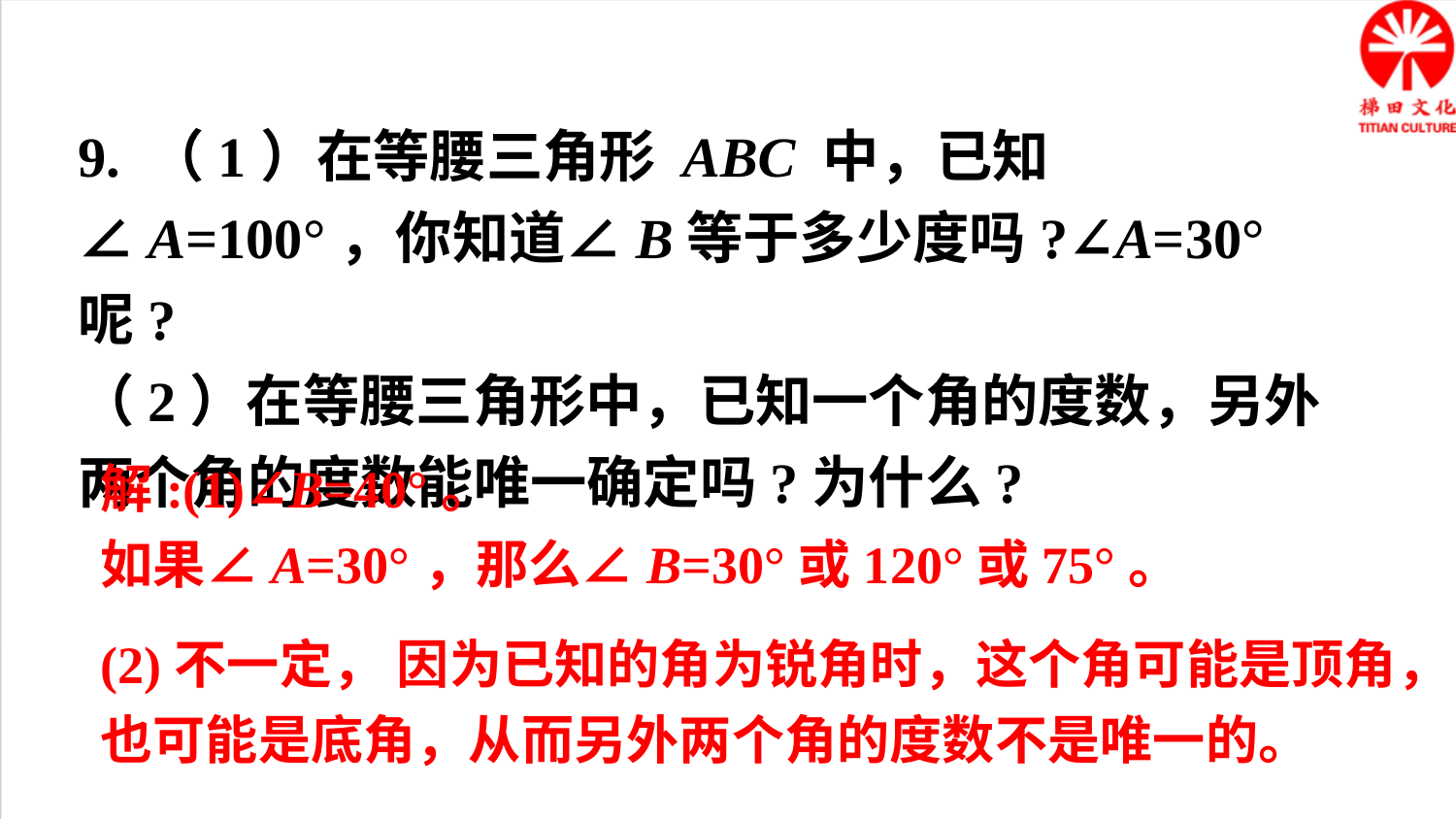

9. （1）在等腰三角形 ABC 中，已知∠A=100°，你知道∠B等于多少度吗?∠A=30°呢?
（2）在等腰三角形中，已知一个角的度数，另外两个角的度数能唯一确定吗?为什么?
解:(1)∠B=40°。
如果∠A=30°，那么∠B=30°或120°或75°。
(2)不一定， 因为已知的角为锐角时，这个角可能是顶角，也可能是底角，从而另外两个角的度数不是唯一的。